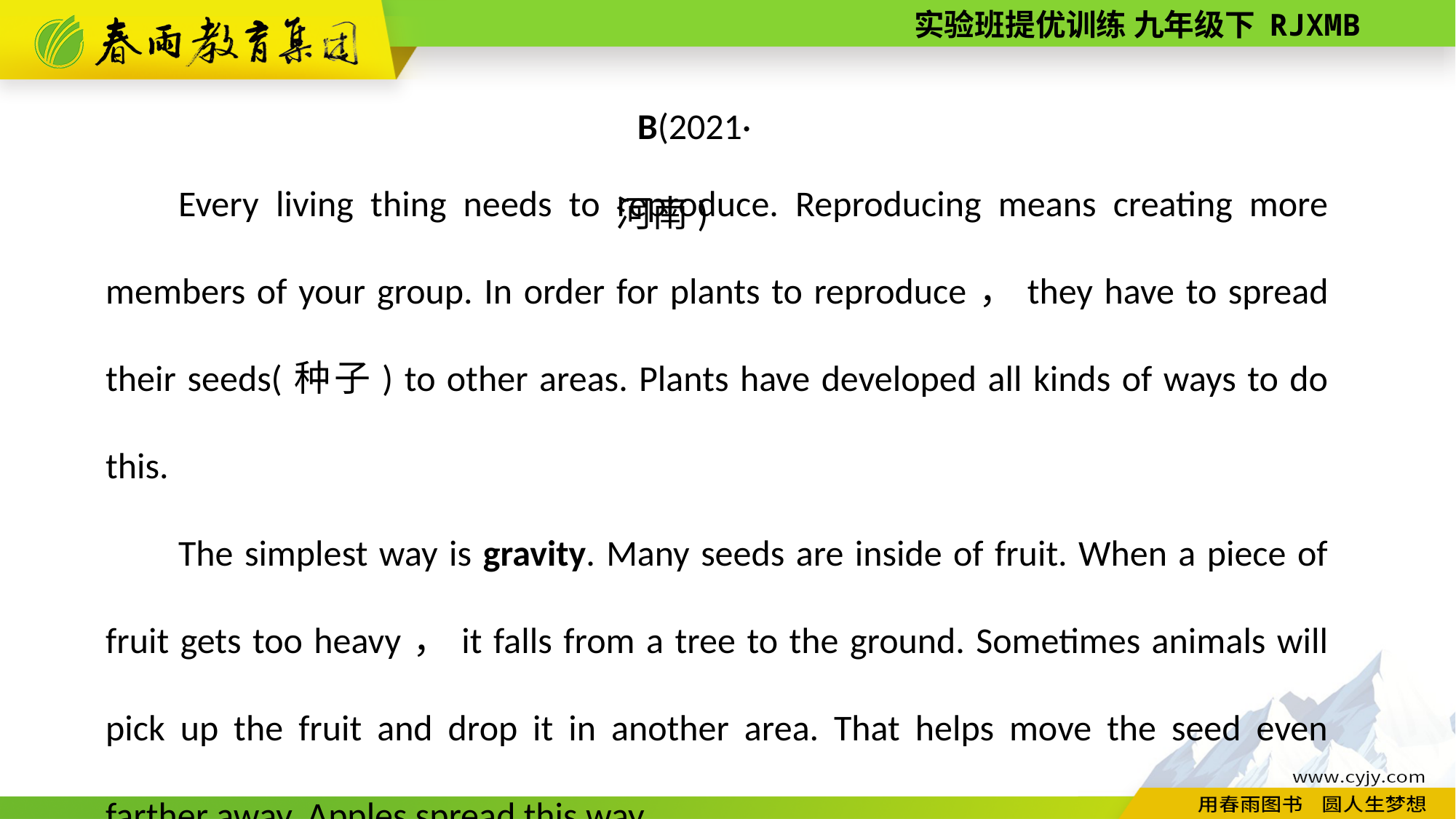

B(2021·河南)
Every living thing needs to reproduce. Reproducing means creating more members of your group. In order for plants to reproduce，they have to spread their seeds(种子) to other areas. Plants have developed all kinds of ways to do this.
The simplest way is gravity. Many seeds are inside of fruit. When a piece of fruit gets too heavy，it falls from a tree to the ground. Sometimes animals will pick up the fruit and drop it in another area. That helps move the seed even farther away. Apples spread this way.